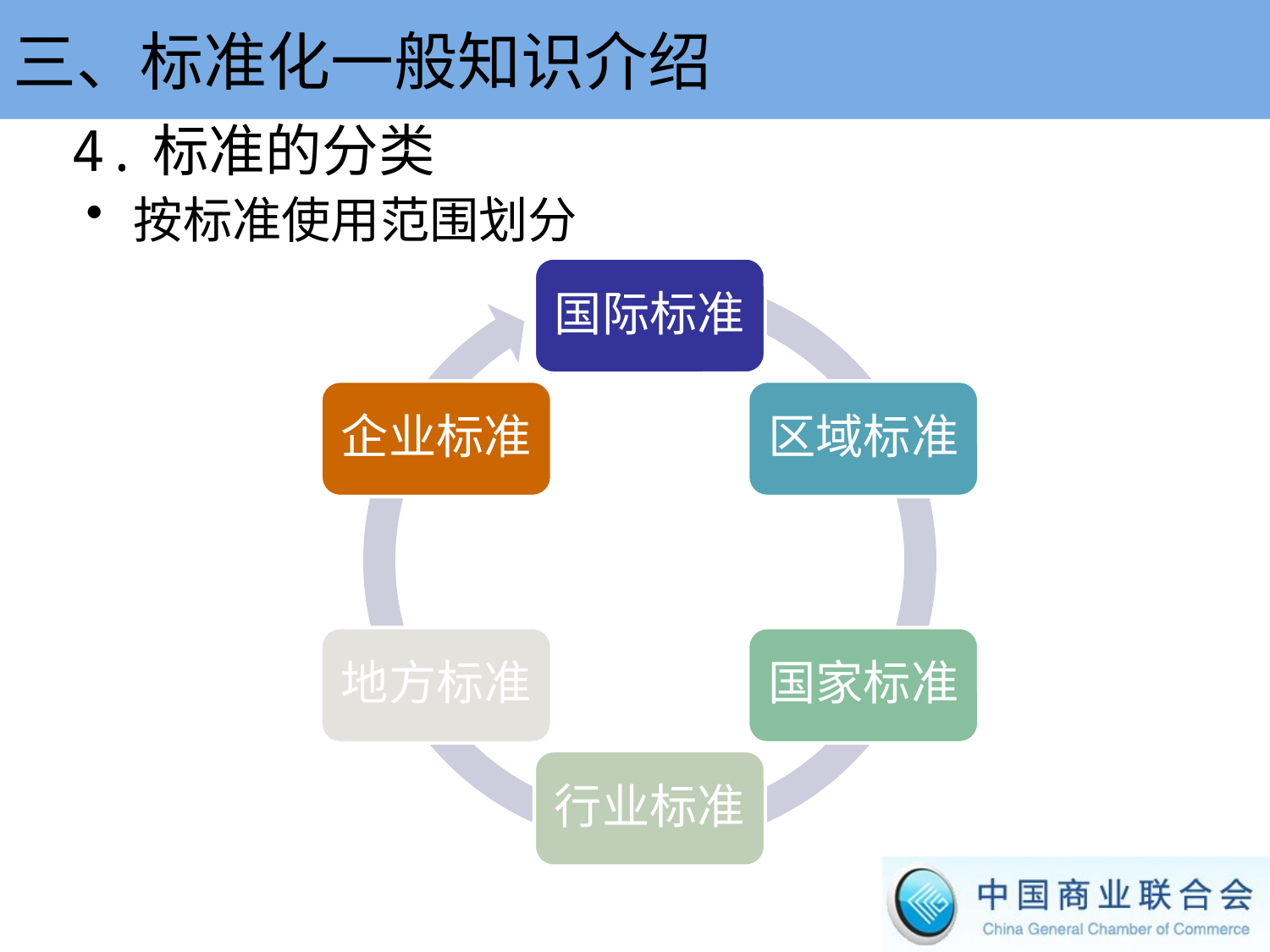

三、标准化一般知识介绍
4.标准的分类
按标准使用范围划分
国际标准
区域标准
国家标准
行业标准
地方标准
企业标准